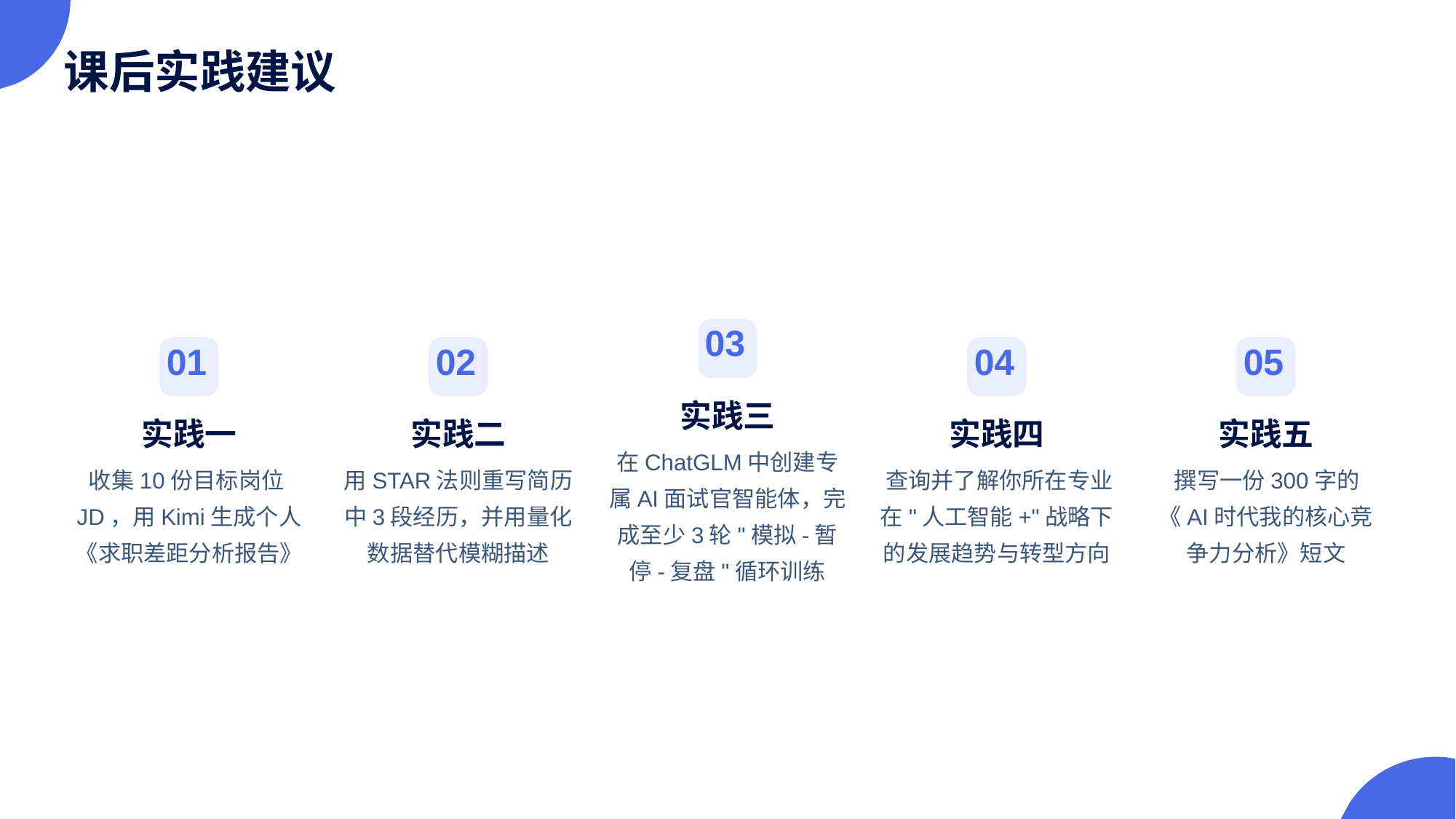

课后实践建议

03

01
02
04
05
实践三
实践一
实践二
实践四
实践五
在ChatGLM中创建专属AI面试官智能体，完成至少3轮"模拟-暂停-复盘"循环训练
收集10份目标岗位JD，用Kimi生成个人《求职差距分析报告》
用STAR法则重写简历中3段经历，并用量化数据替代模糊描述
查询并了解你所在专业在"人工智能+"战略下的发展趋势与转型方向
撰写一份300字的《AI时代我的核心竞争力分析》短文